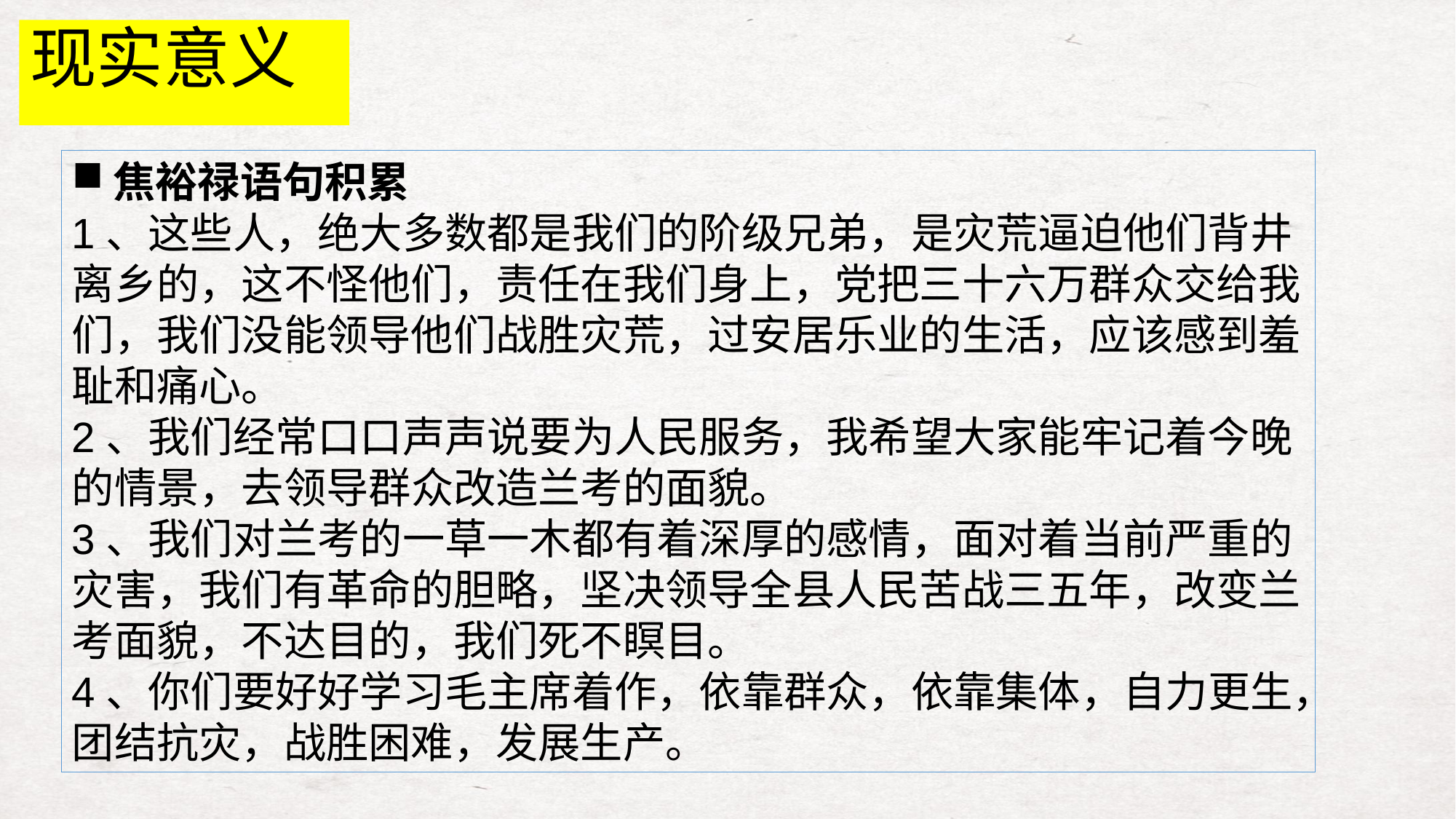

现实意义
焦裕禄语句积累
1、这些人，绝大多数都是我们的阶级兄弟，是灾荒逼迫他们背井离乡的，这不怪他们，责任在我们身上，党把三十六万群众交给我们，我们没能领导他们战胜灾荒，过安居乐业的生活，应该感到羞耻和痛心。
2、我们经常口口声声说要为人民服务，我希望大家能牢记着今晚的情景，去领导群众改造兰考的面貌。
3、我们对兰考的一草一木都有着深厚的感情，面对着当前严重的灾害，我们有革命的胆略，坚决领导全县人民苦战三五年，改变兰考面貌，不达目的，我们死不瞑目。
4、你们要好好学习毛主席着作，依靠群众，依靠集体，自力更生，团结抗灾，战胜困难，发展生产。